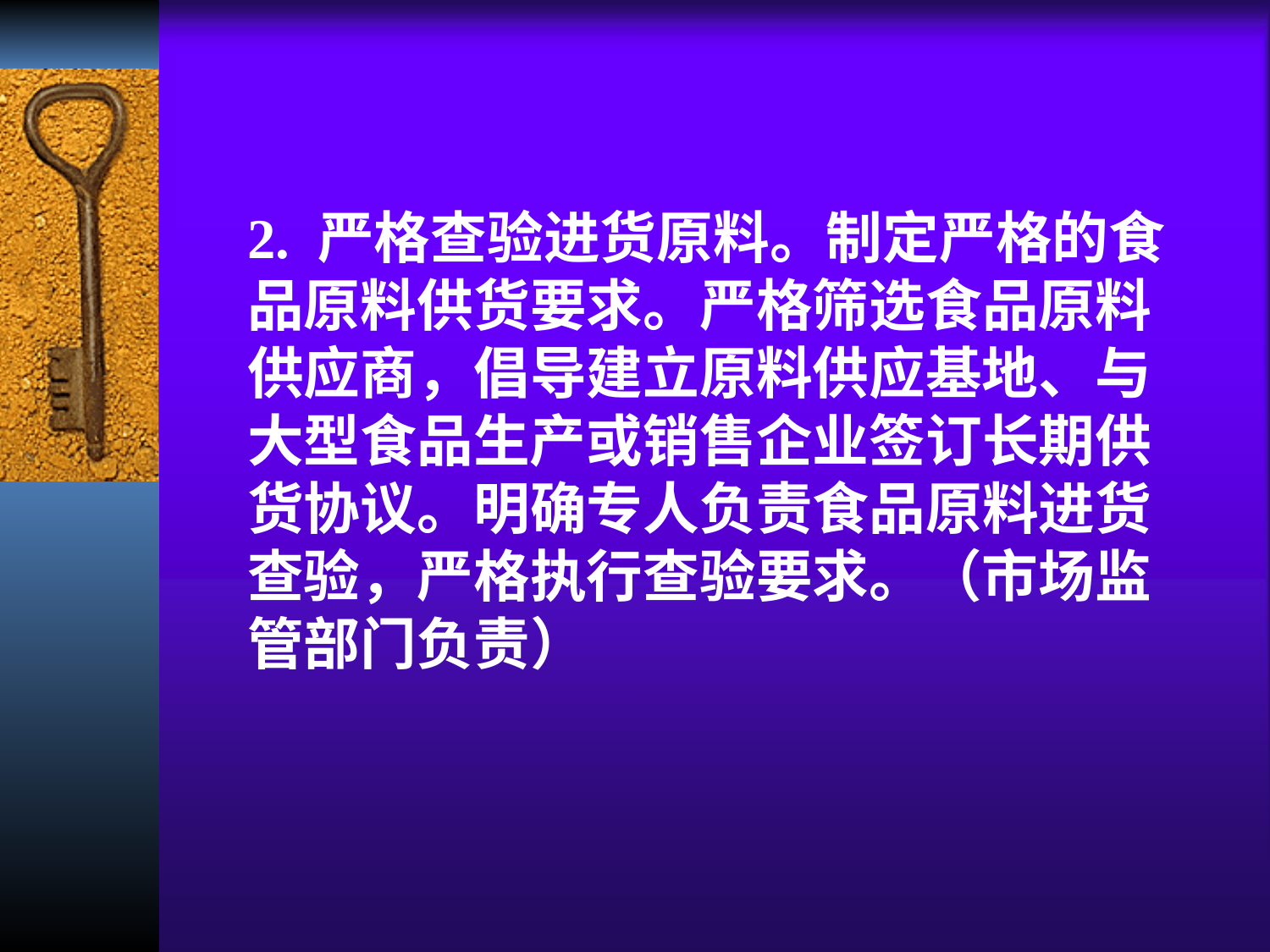

2. 严格查验进货原料。制定严格的食品原料供货要求。严格筛选食品原料供应商，倡导建立原料供应基地、与大型食品生产或销售企业签订长期供货协议。明确专人负责食品原料进货查验，严格执行查验要求。（市场监管部门负责）